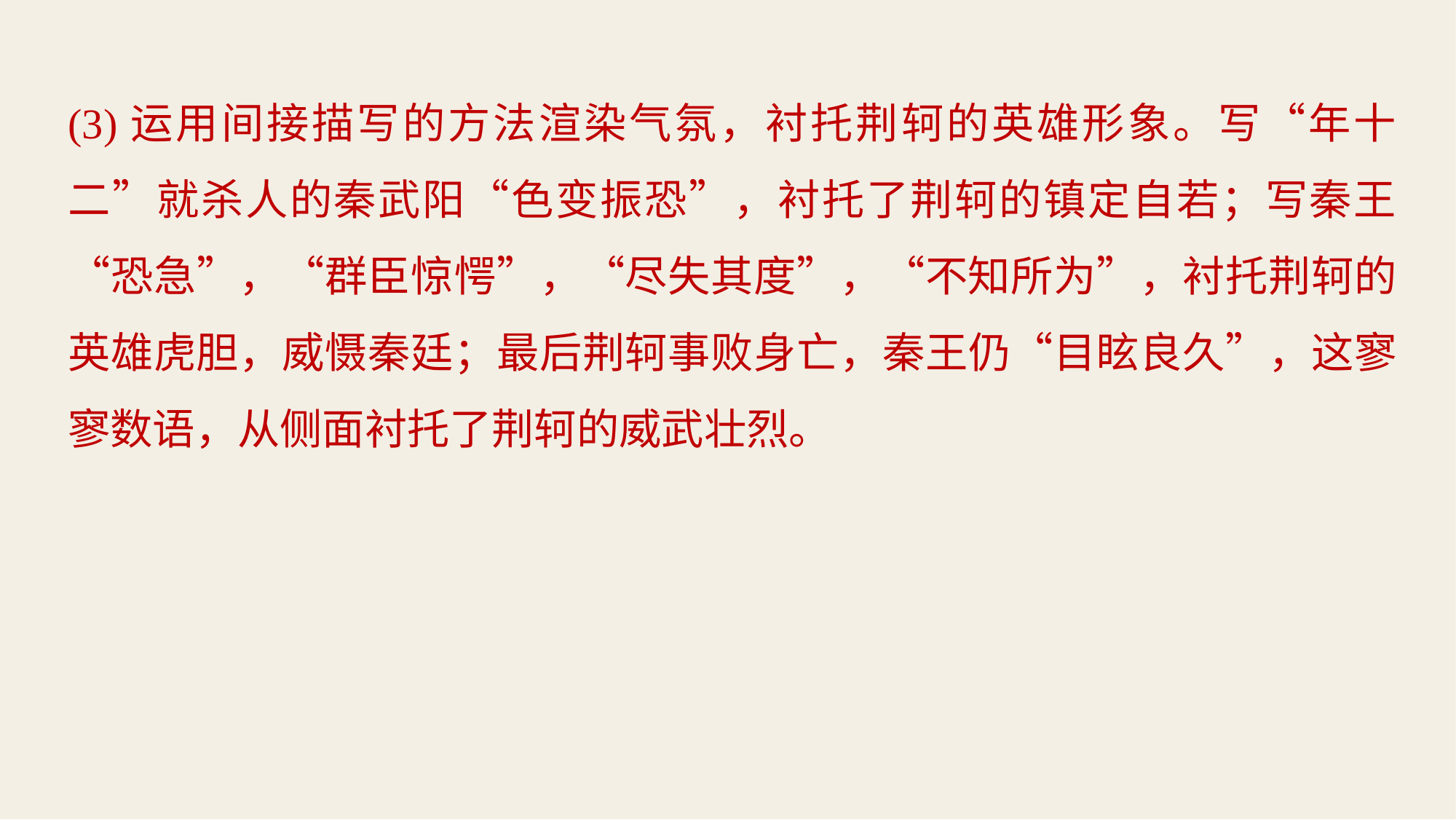

(3)运用间接描写的方法渲染气氛，衬托荆轲的英雄形象。写“年十二”就杀人的秦武阳“色变振恐”，衬托了荆轲的镇定自若；写秦王“恐急”，“群臣惊愕”，“尽失其度”，“不知所为”，衬托荆轲的英雄虎胆，威慑秦廷；最后荆轲事败身亡，秦王仍“目眩良久”，这寥寥数语，从侧面衬托了荆轲的威武壮烈。